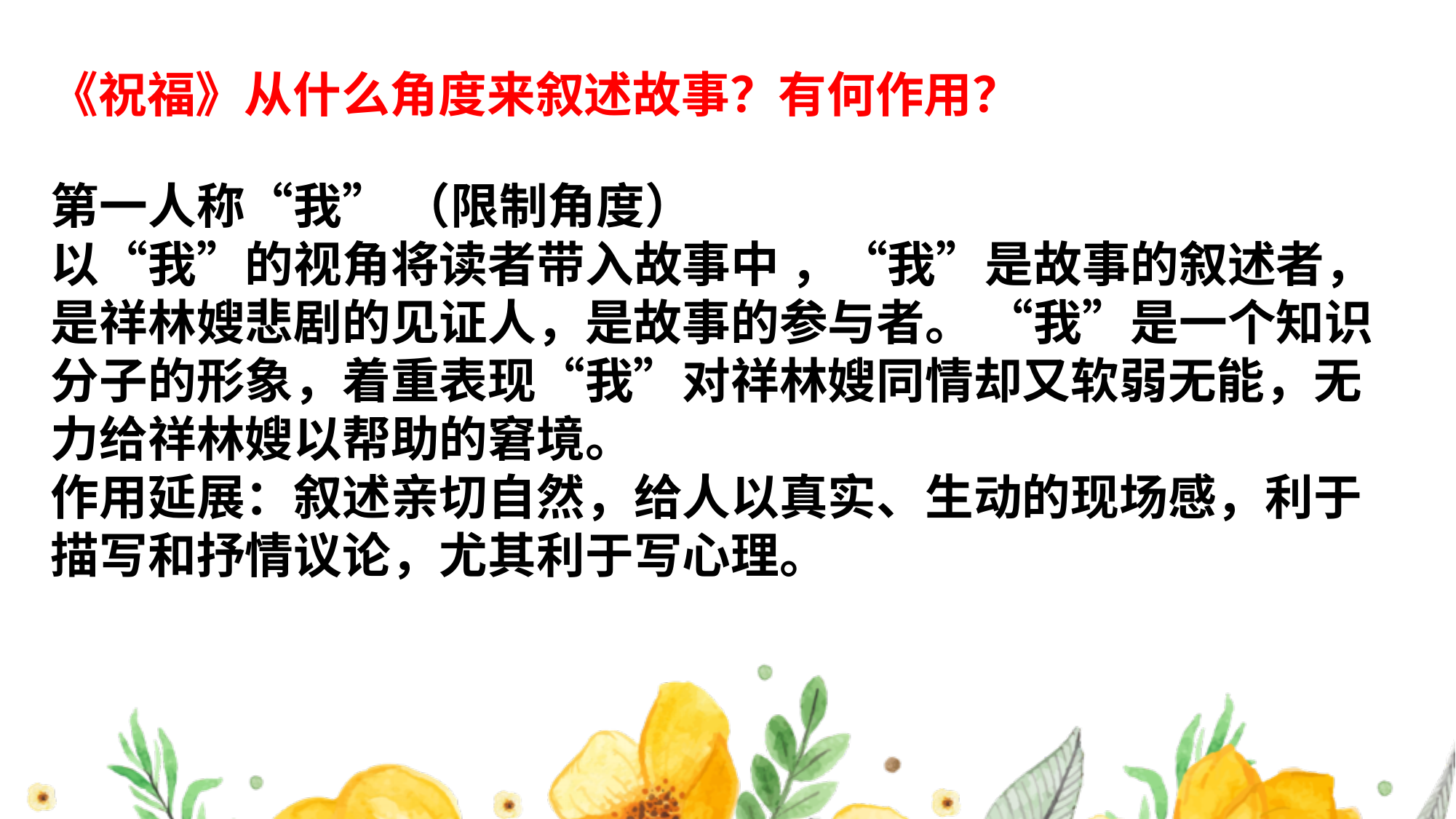

#
《祝福》从什么角度来叙述故事？有何作用？

第一人称“我” （限制角度）
以“我”的视角将读者带入故事中 ，“我”是故事的叙述者，是祥林嫂悲剧的见证人，是故事的参与者。 “我”是一个知识分子的形象，着重表现“我”对祥林嫂同情却又软弱无能，无力给祥林嫂以帮助的窘境。
作用延展：叙述亲切自然，给人以真实、生动的现场感，利于描写和抒情议论，尤其利于写心理。